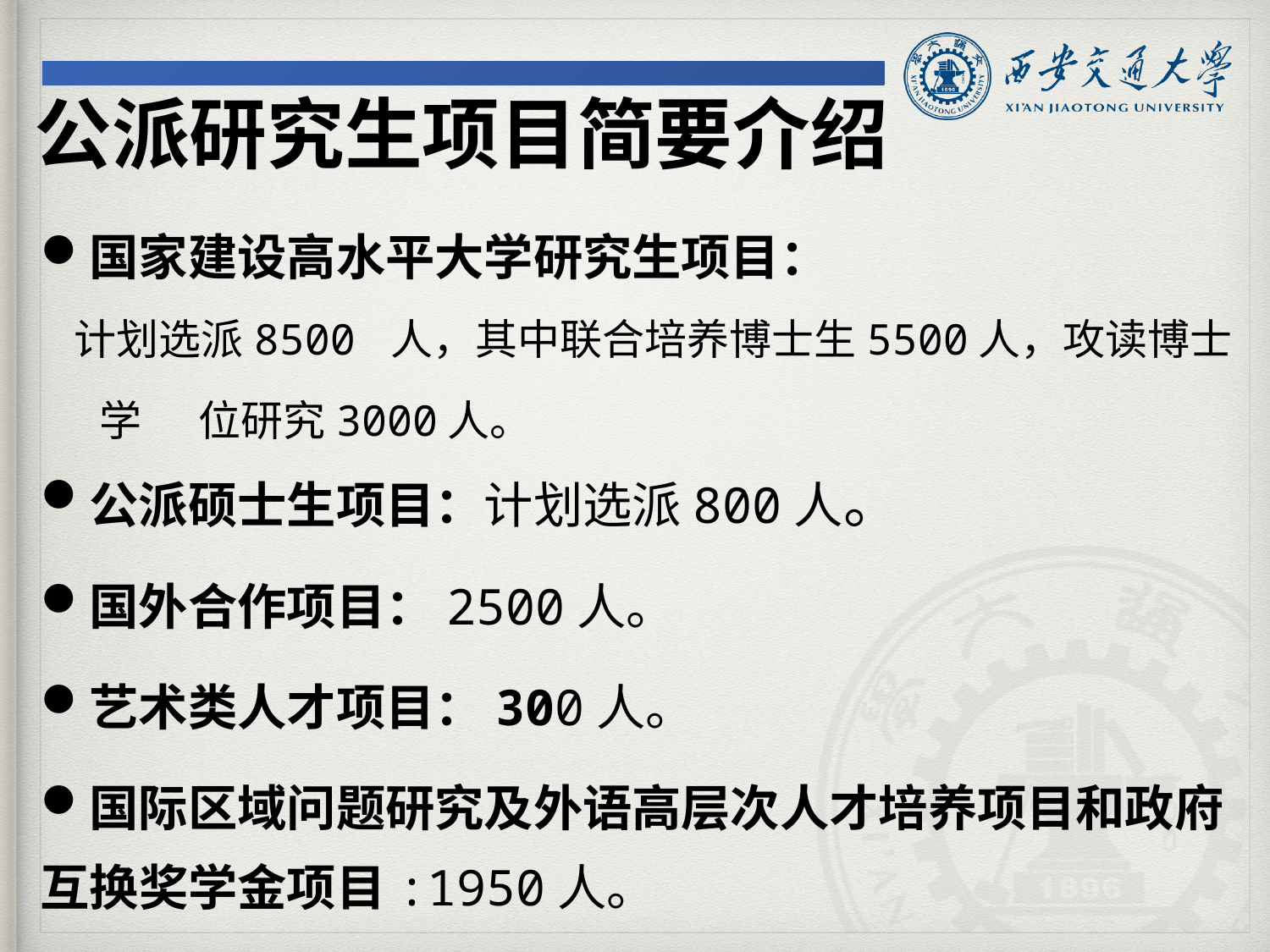

公派研究生项目简要介绍
国家建设高水平大学研究生项目：
  计划选派8500 人，其中联合培养博士生5500人，攻读博士学      位研究3000人。
公派硕士生项目：计划选派800人。
国外合作项目：2500人。
艺术类人才项目：300人。
国际区域问题研究及外语高层次人才培养项目和政府互换奖学金项目:1950人。